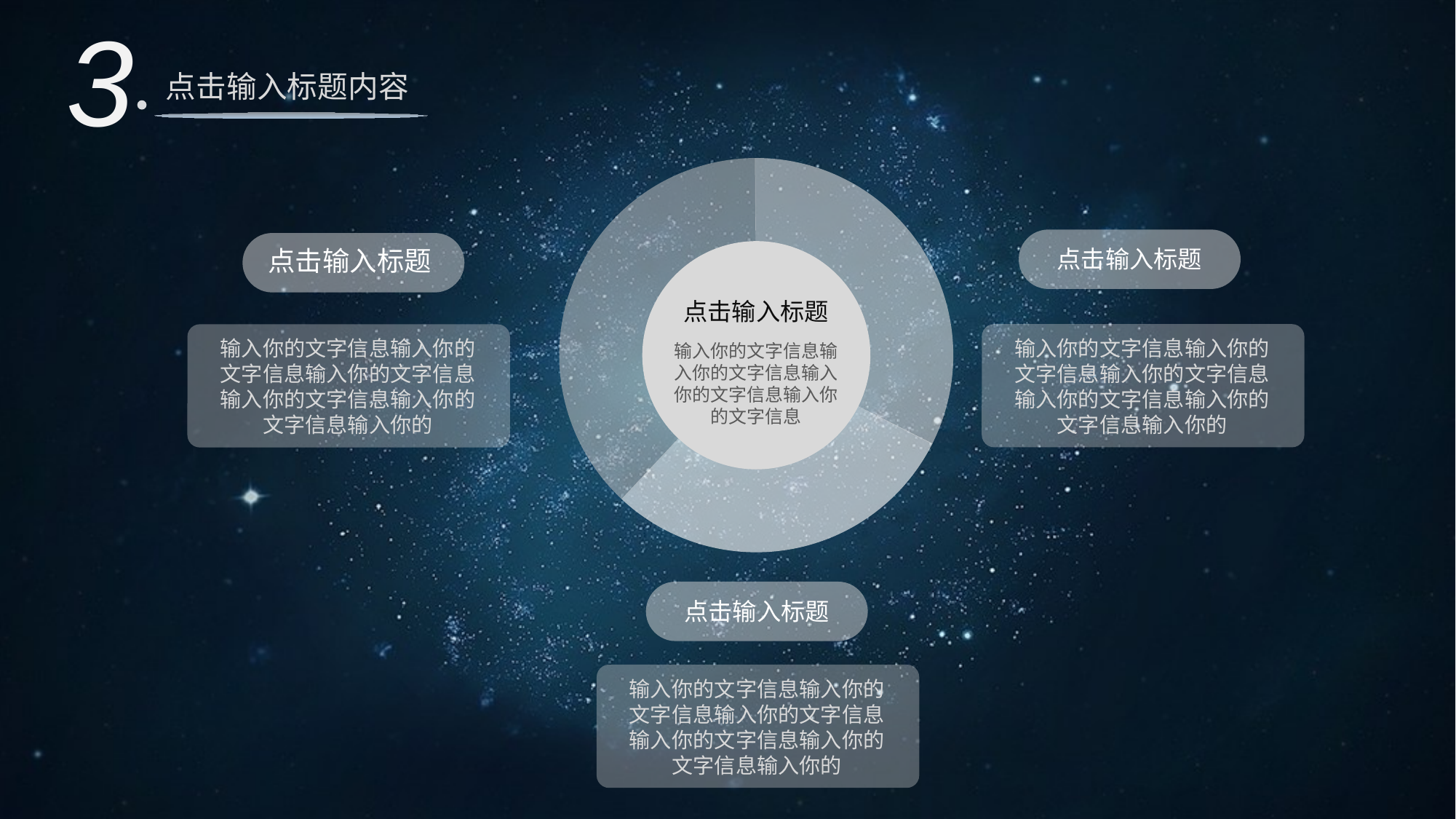

3
点击输入标题内容

点击输入标题
点击输入标题

点击输入标题

输入你的文字信息输入你的文字信息输入你的文字信息输入你的文字信息输入你的文字信息输入你的
输入你的文字信息输入你的文字信息输入你的文字信息输入你的文字信息输入你的文字信息输入你的
输入你的文字信息输入你的文字信息输入你的文字信息输入你的文字信息

点击输入标题

输入你的文字信息输入你的文字信息输入你的文字信息输入你的文字信息输入你的文字信息输入你的